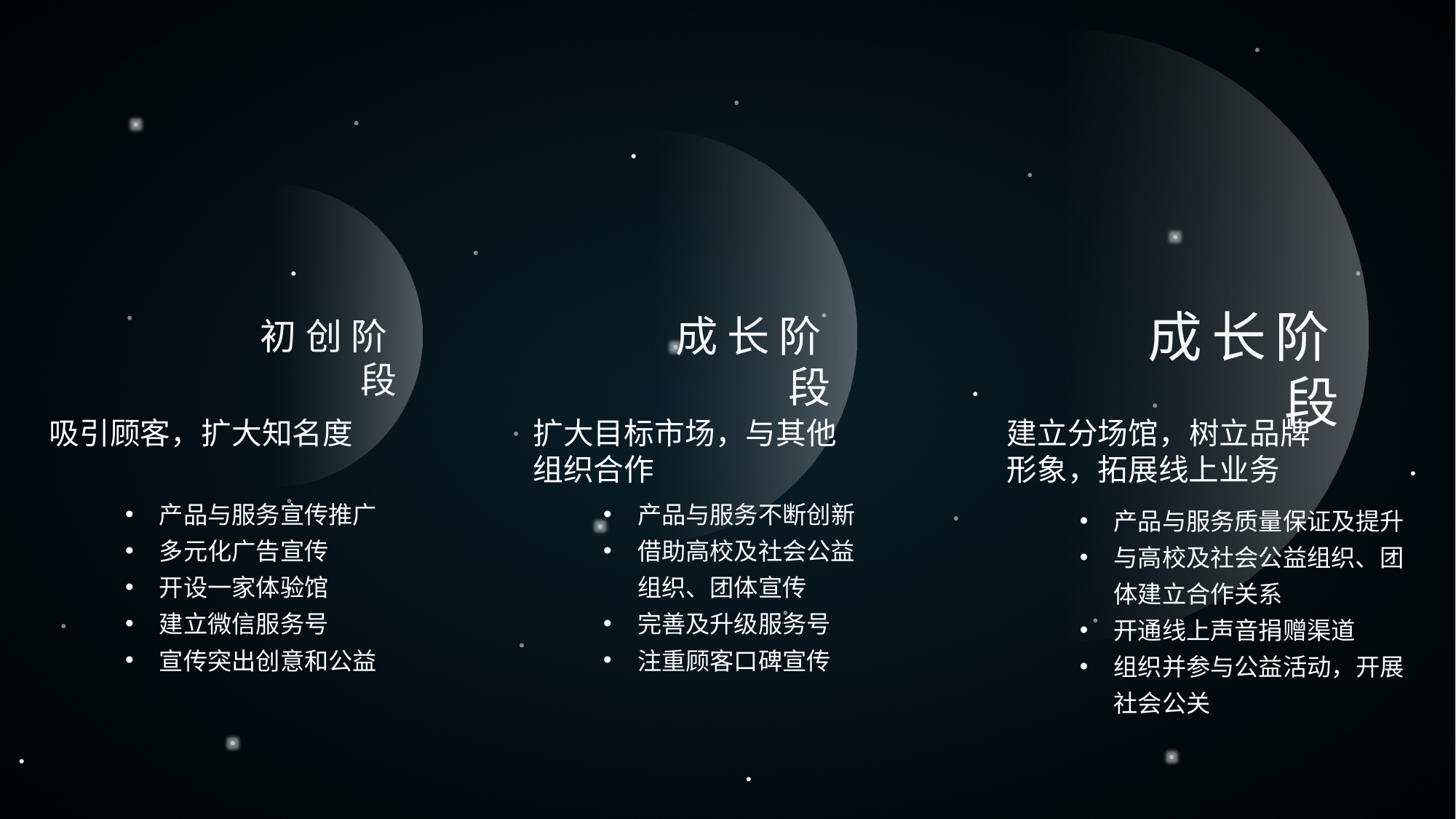

成长阶段

     成长阶段

     初创阶段

吸引顾客，扩大知名度
产品与服务宣传推广
多元化广告宣传
开设一家体验馆
建立微信服务号
宣传突出创意和公益
扩大目标市场，与其他组织合作
产品与服务不断创新
借助高校及社会公益组织、团体宣传
完善及升级服务号
注重顾客口碑宣传
建立分场馆，树立品牌形象，拓展线上业务
产品与服务质量保证及提升
与高校及社会公益组织、团体建立合作关系
开通线上声音捐赠渠道
组织并参与公益活动，开展社会公关